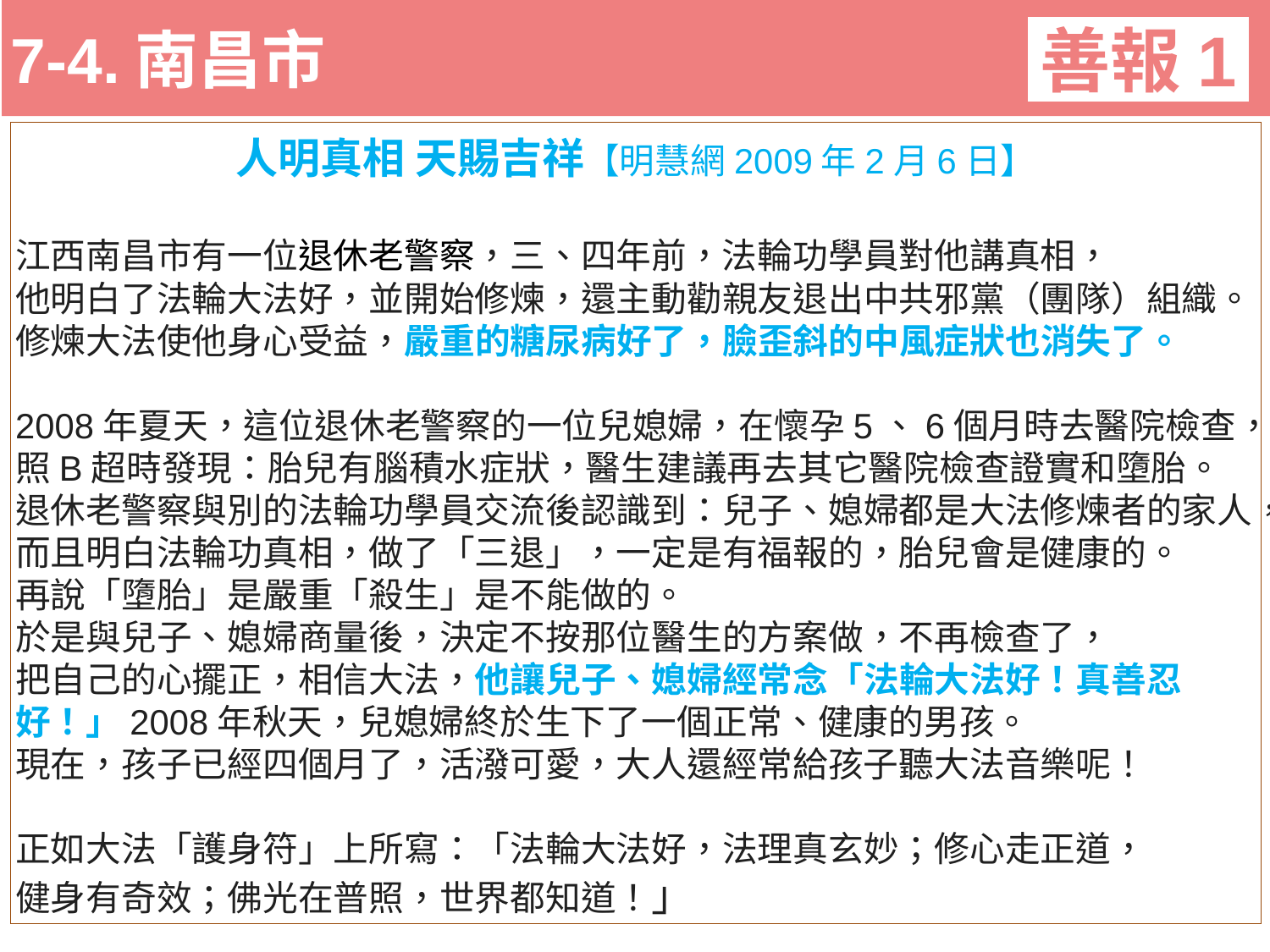

7-4.南昌市
善報1
11-3. XX市官員惡報實例
人明真相 天賜吉祥【明慧網2009年2月6日】

江西南昌市有一位退休老警察，三、四年前，法輪功學員對他講真相，
他明白了法輪大法好，並開始修煉，還主動勸親友退出中共邪黨（團隊）組織。修煉大法使他身心受益，嚴重的糖尿病好了，臉歪斜的中風症狀也消失了。

2008年夏天，這位退休老警察的一位兒媳婦，在懷孕5、6個月時去醫院檢查，照B超時發現：胎兒有腦積水症狀，醫生建議再去其它醫院檢查證實和墮胎。
退休老警察與別的法輪功學員交流後認識到：兒子、媳婦都是大法修煉者的家人，而且明白法輪功真相，做了「三退」，一定是有福報的，胎兒會是健康的。
再說「墮胎」是嚴重「殺生」是不能做的。
於是與兒子、媳婦商量後，決定不按那位醫生的方案做，不再檢查了，
把自己的心擺正，相信大法，他讓兒子、媳婦經常念「法輪大法好！真善忍好！」2008年秋天，兒媳婦終於生下了一個正常、健康的男孩。
現在，孩子已經四個月了，活潑可愛，大人還經常給孩子聽大法音樂呢！

正如大法「護身符」上所寫：「法輪大法好，法理真玄妙；修心走正道，
健身有奇效；佛光在普照，世界都知道！」